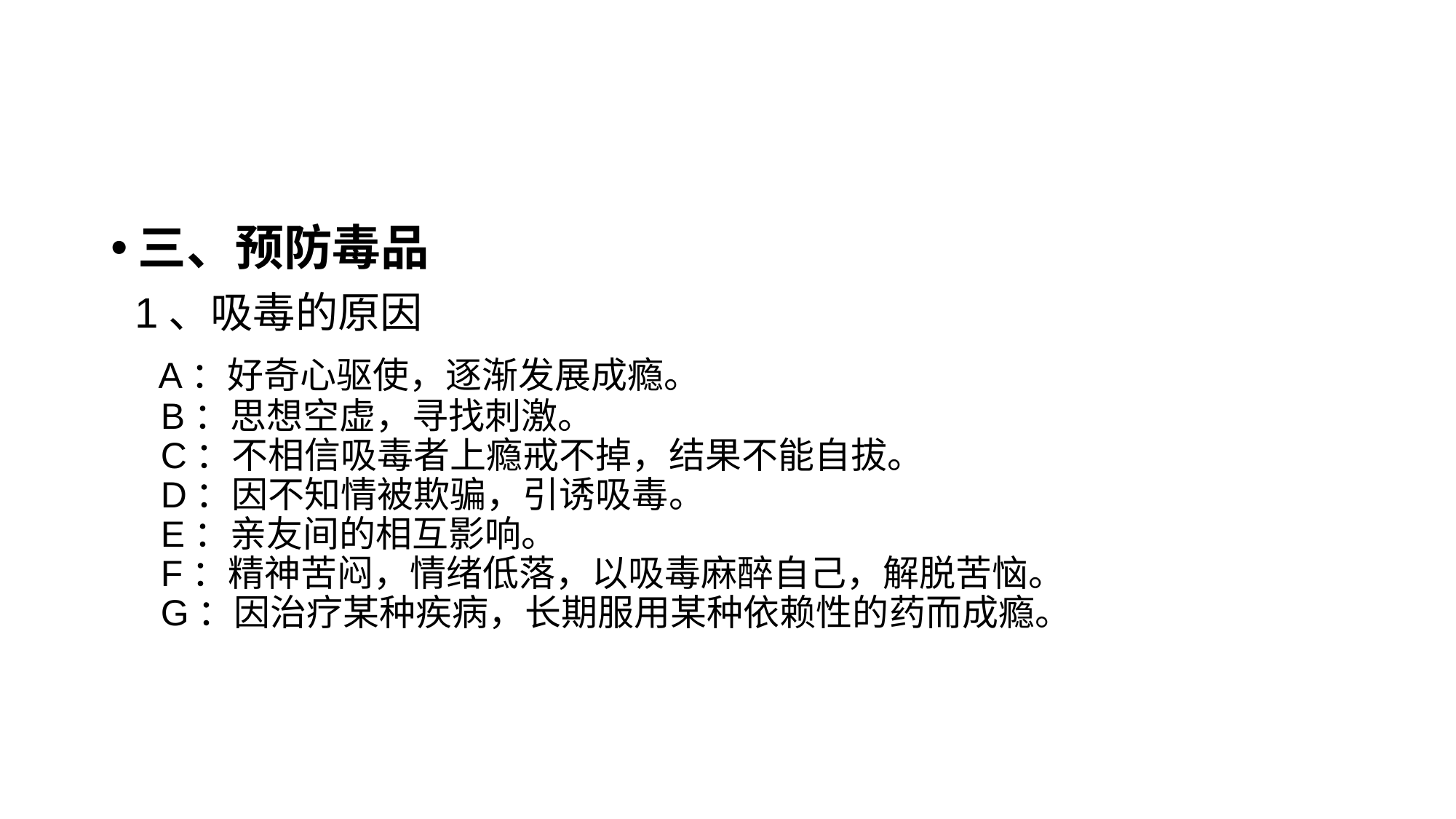

#
三、预防毒品
  1、吸毒的原因
    A：好奇心驱使，逐渐发展成瘾。
     B：思想空虚，寻找刺激。
     C：不相信吸毒者上瘾戒不掉，结果不能自拔。
     D：因不知情被欺骗，引诱吸毒。
     E：亲友间的相互影响。
     F：精神苦闷，情绪低落，以吸毒麻醉自己，解脱苦恼。
     G：因治疗某种疾病，长期服用某种依赖性的药而成瘾。